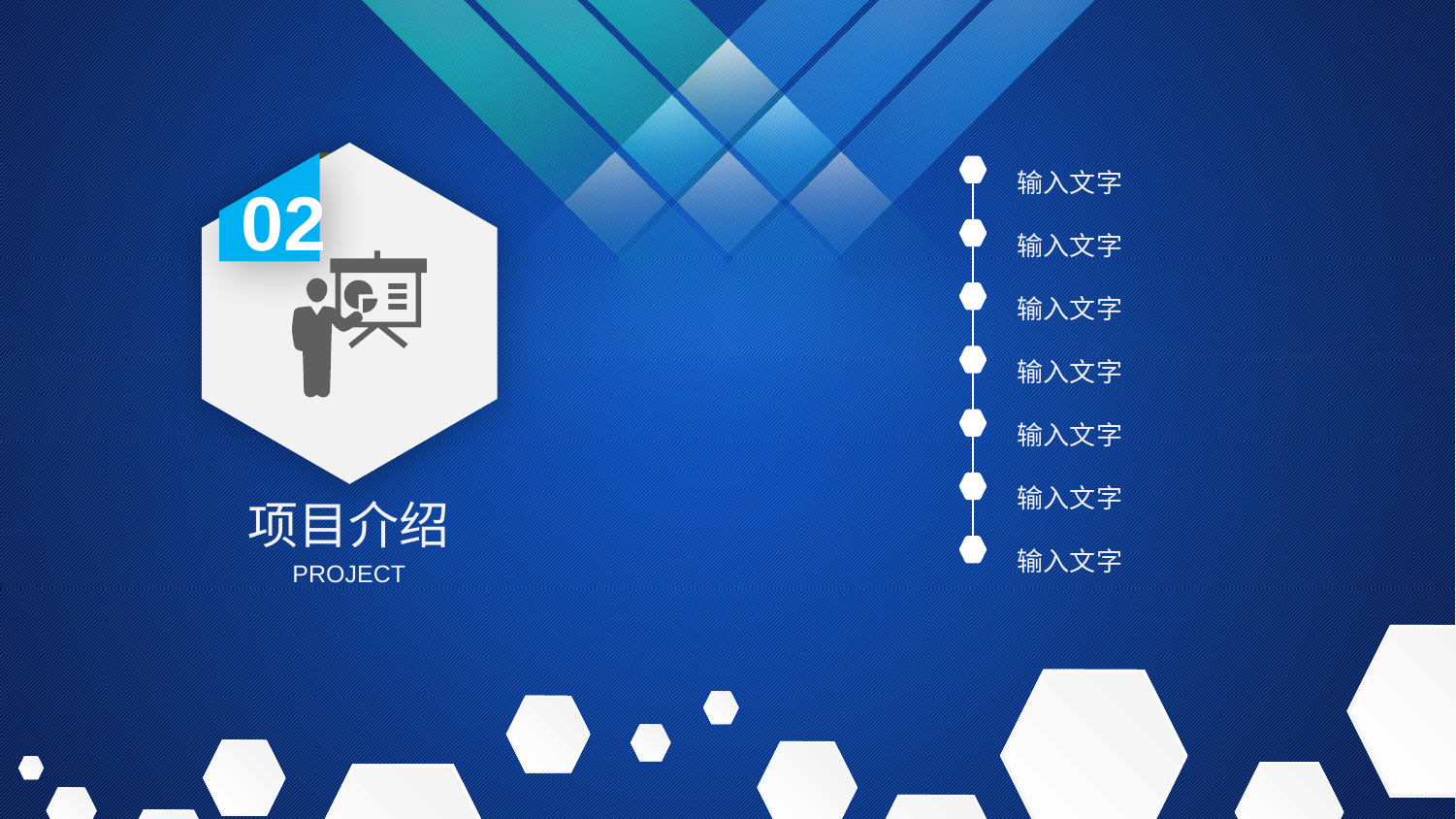

输入文字
输入文字
输入文字
输入文字
输入文字
输入文字
输入文字

02

项目介绍

PROJECT